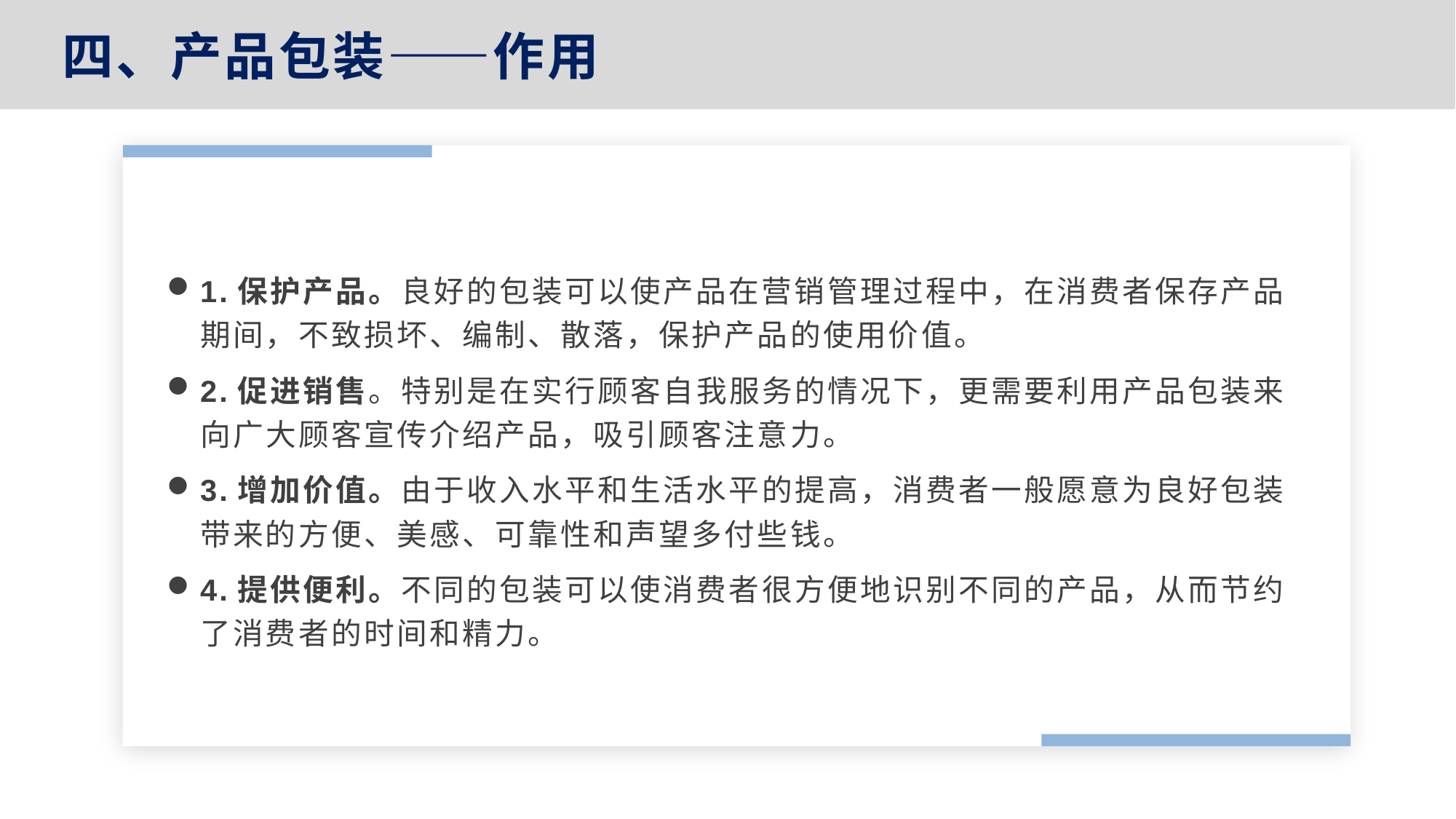

四、产品包装——作用

1.保护产品。良好的包装可以使产品在营销管理过程中，在消费者保存产品期间，不致损坏、编制、散落，保护产品的使用价值。
2.促进销售。特别是在实行顾客自我服务的情况下，更需要利用产品包装来向广大顾客宣传介绍产品，吸引顾客注意力。
3.增加价值。由于收入水平和生活水平的提高，消费者一般愿意为良好包装带来的方便、美感、可靠性和声望多付些钱。
4.提供便利。不同的包装可以使消费者很方便地识别不同的产品，从而节约了消费者的时间和精力。